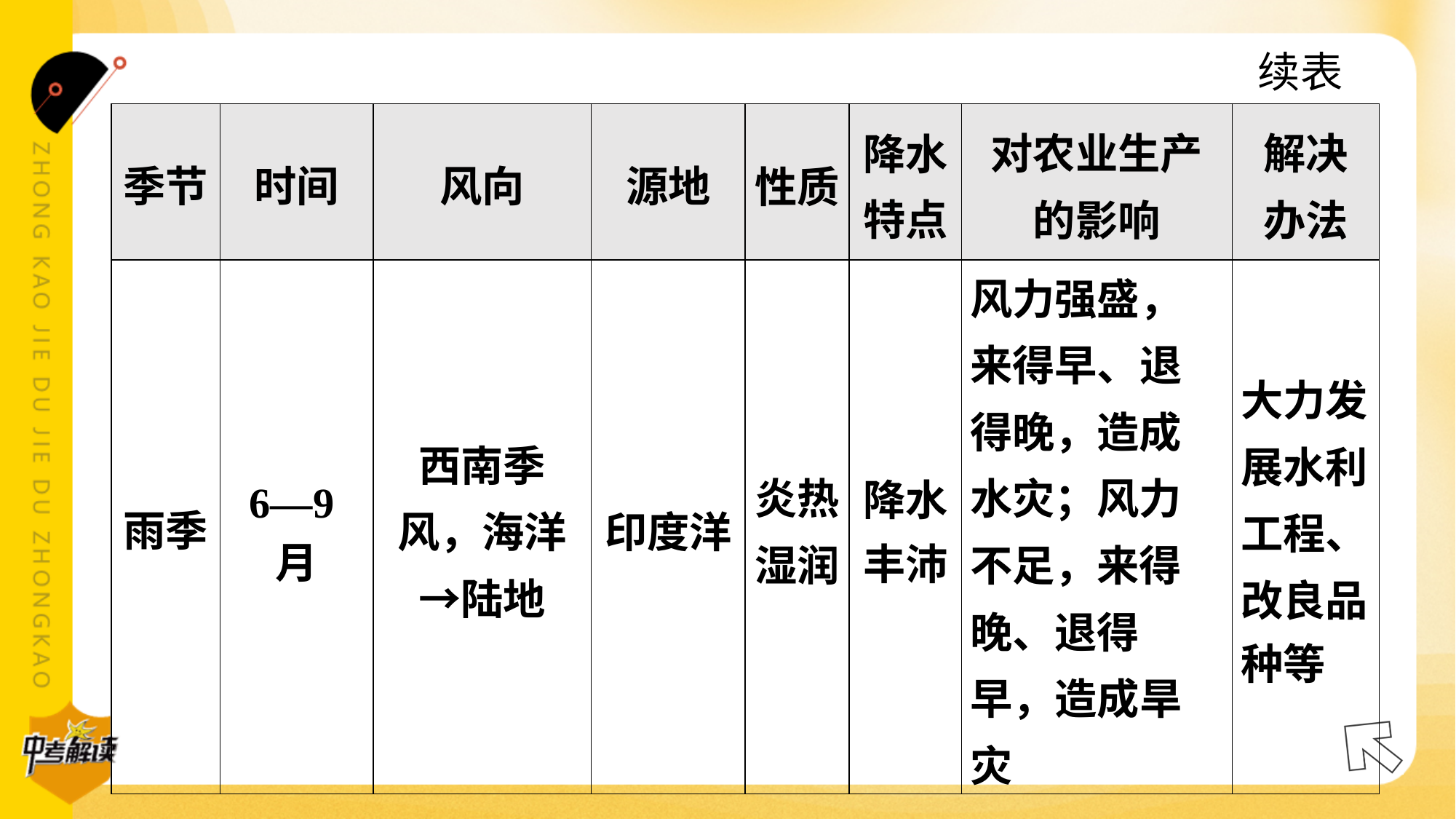

续表
| 季节 | 时间 | 风向 | 源地 | 性质 | 降水 特点 | 对农业生产 的影响 | 解决 办法 |
| --- | --- | --- | --- | --- | --- | --- | --- |
| 雨季 | 6—9月 | 西南季风，海洋→陆地 | 印度洋 | 炎热 湿润 | 降水 丰沛 | 风力强盛， 来得早、退 得晚，造成 水灾；风力 不足，来得 晚、退得早，造成旱灾 | 大力发 展水利 工程、 改良品 种等 |